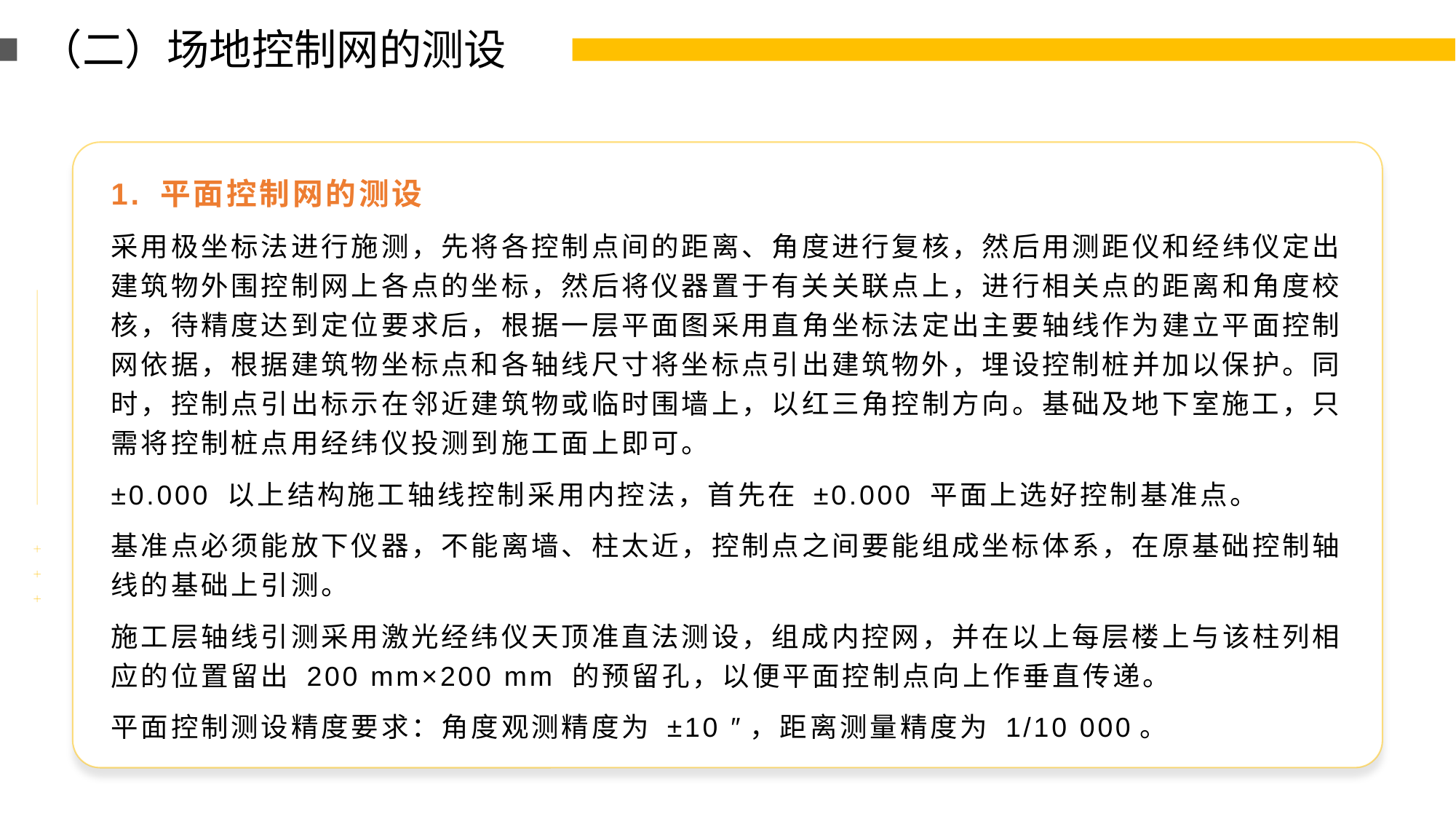

（二）场地控制网的测设

1. 平面控制网的测设
采用极坐标法进行施测，先将各控制点间的距离、角度进行复核，然后用测距仪和经纬仪定出建筑物外围控制网上各点的坐标，然后将仪器置于有关关联点上，进行相关点的距离和角度校核，待精度达到定位要求后，根据一层平面图采用直角坐标法定出主要轴线作为建立平面控制网依据，根据建筑物坐标点和各轴线尺寸将坐标点引出建筑物外，埋设控制桩并加以保护。同时，控制点引出标示在邻近建筑物或临时围墙上，以红三角控制方向。基础及地下室施工，只需将控制桩点用经纬仪投测到施工面上即可。
±0.000 以上结构施工轴线控制采用内控法，首先在 ±0.000 平面上选好控制基准点。
基准点必须能放下仪器，不能离墙、柱太近，控制点之间要能组成坐标体系，在原基础控制轴线的基础上引测。
施工层轴线引测采用激光经纬仪天顶准直法测设，组成内控网，并在以上每层楼上与该柱列相应的位置留出 200 mm×200 mm 的预留孔，以便平面控制点向上作垂直传递。
平面控制测设精度要求：角度观测精度为 ±10 ″，距离测量精度为 1/10 000。